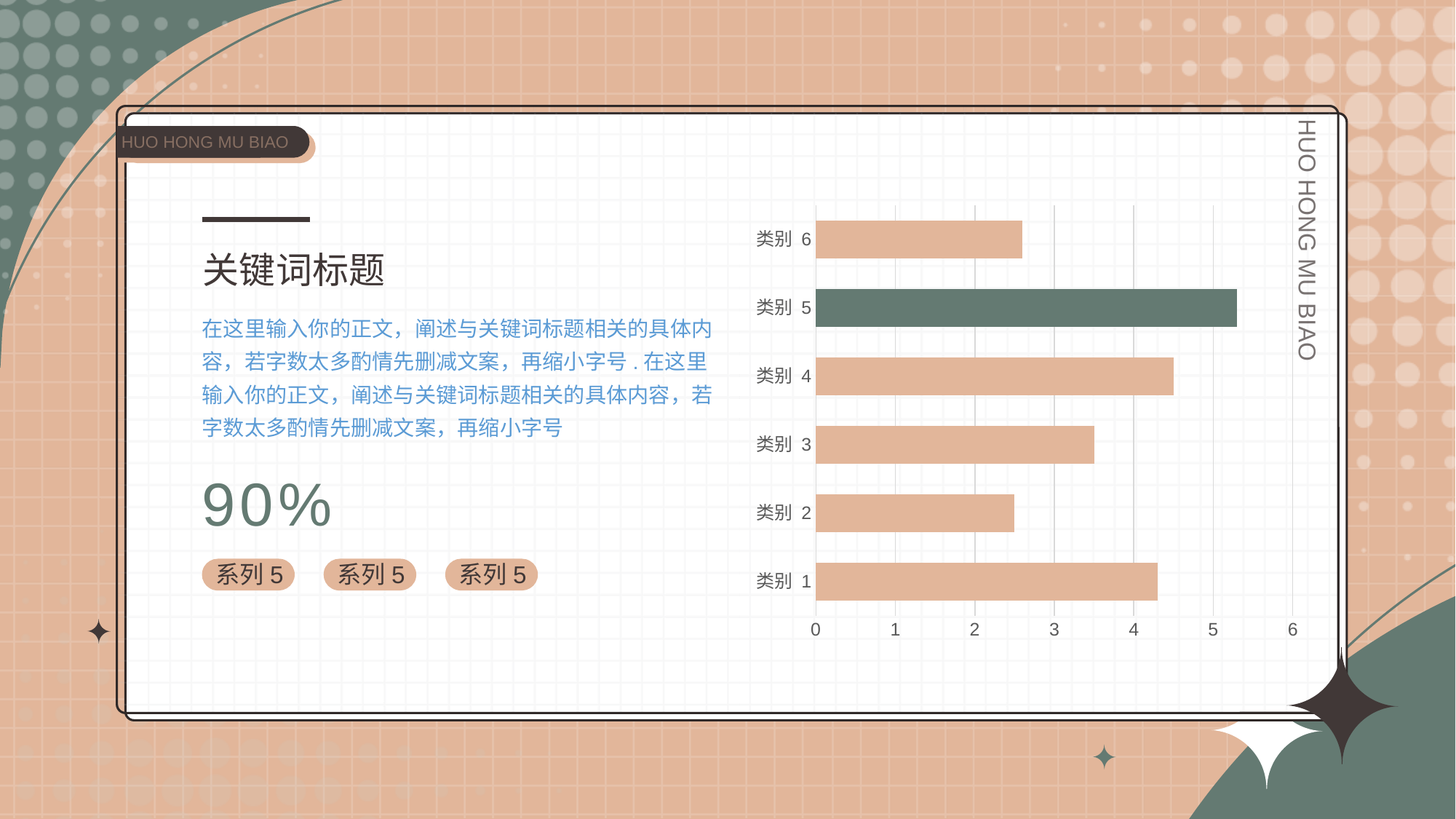

HUO HONG MU BIAO

HUO HONG MU BIAO

### Chart

| Category | 系列 1 |
|---|---|
| 类别 1 | 4.3 |
| 类别 2 | 2.5 |
| 类别 3 | 3.5 |
| 类别 4 | 4.5 |
| 类别 5 | 5.3 |
| 类别 6 | 2.6 |
关键词标题
在这里输入你的正文，阐述与关键词标题相关的具体内容，若字数太多酌情先删减文案，再缩小字号.在这里输入你的正文，阐述与关键词标题相关的具体内容，若字数太多酌情先删减文案，再缩小字号
90%

系列5

系列5

系列5